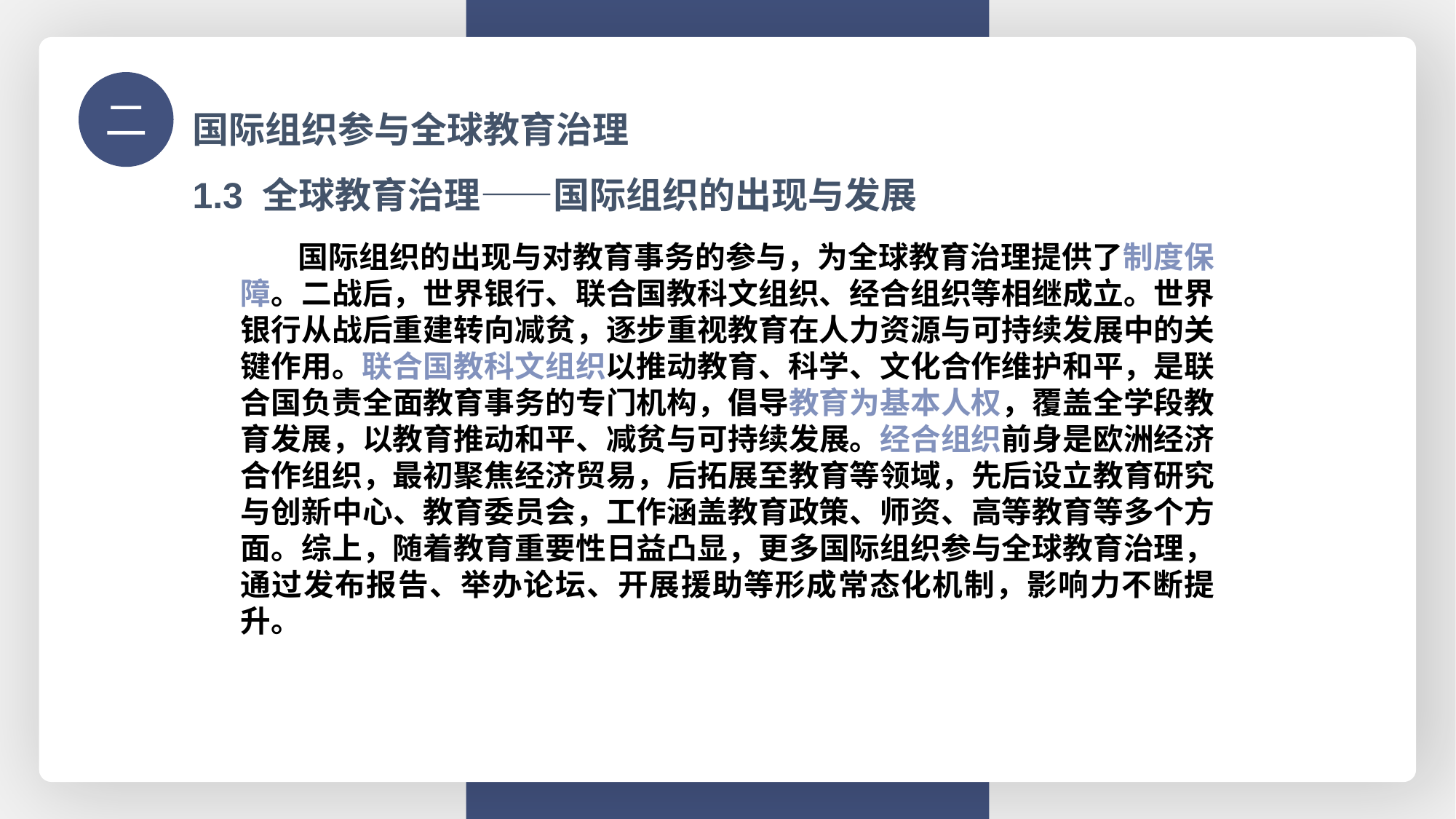

国际组织参与全球教育治理
二
1.3 全球教育治理——国际组织的出现与发展
       国际组织的出现与对教育事务的参与，为全球教育治理提供了制度保障。二战后，世界银行、联合国教科文组织、经合组织等相继成立。世界银行从战后重建转向减贫，逐步重视教育在人力资源与可持续发展中的关键作用。联合国教科文组织以推动教育、科学、文化合作维护和平，是联合国负责全面教育事务的专门机构，倡导教育为基本人权，覆盖全学段教育发展，以教育推动和平、减贫与可持续发展。经合组织前身是欧洲经济合作组织，最初聚焦经济贸易，后拓展至教育等领域，先后设立教育研究与创新中心、教育委员会，工作涵盖教育政策、师资、高等教育等多个方面。综上，随着教育重要性日益凸显，更多国际组织参与全球教育治理，通过发布报告、举办论坛、开展援助等形成常态化机制，影响力不断提升。